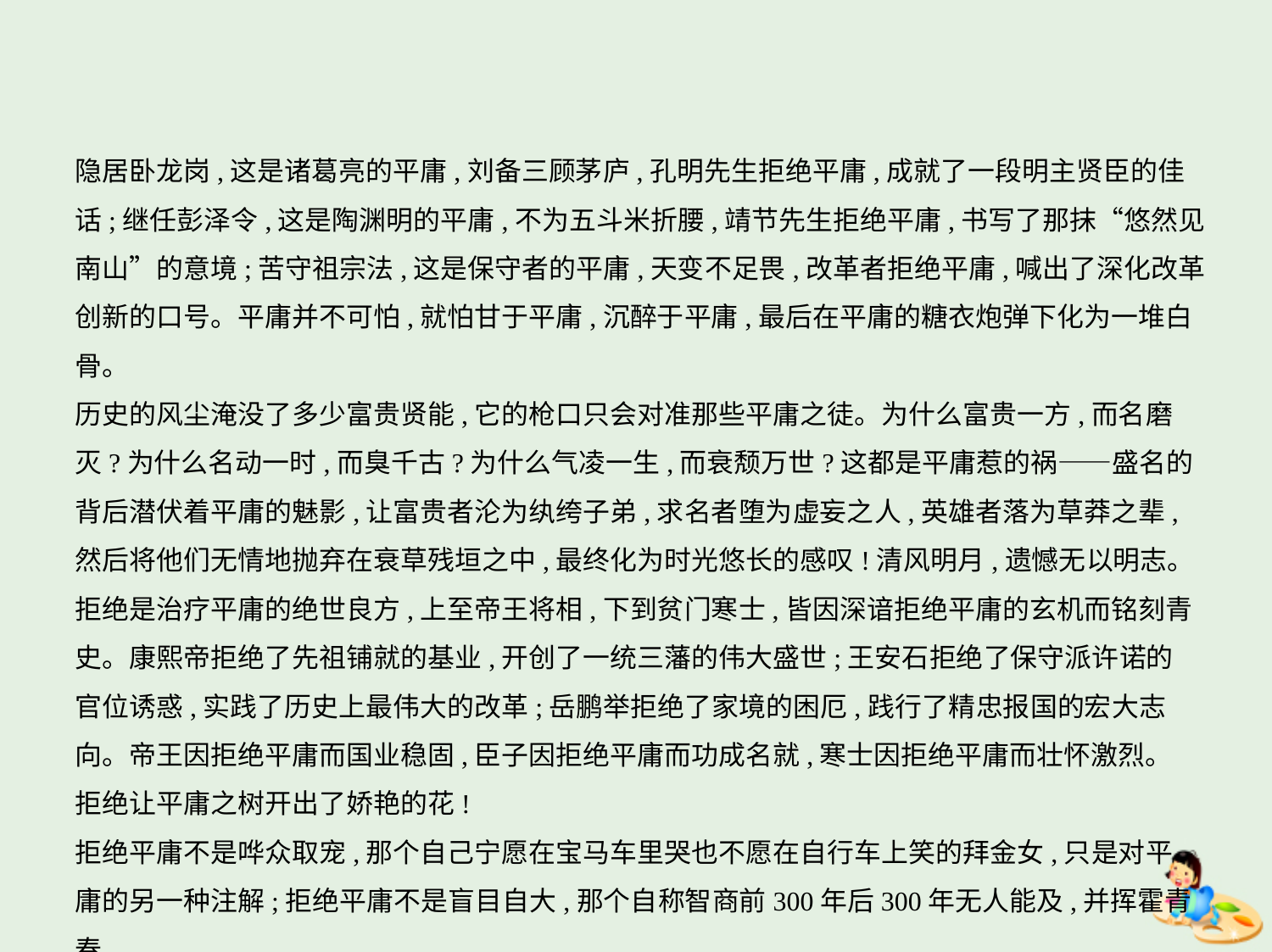

隐居卧龙岗,这是诸葛亮的平庸,刘备三顾茅庐,孔明先生拒绝平庸,成就了一段明主贤臣的佳
话;继任彭泽令,这是陶渊明的平庸,不为五斗米折腰,靖节先生拒绝平庸,书写了那抹“悠然见
南山”的意境;苦守祖宗法,这是保守者的平庸,天变不足畏,改革者拒绝平庸,喊出了深化改革创新的口号。平庸并不可怕,就怕甘于平庸,沉醉于平庸,最后在平庸的糖衣炮弹下化为一堆白骨。
历史的风尘淹没了多少富贵贤能,它的枪口只会对准那些平庸之徒。为什么富贵一方,而名磨
灭?为什么名动一时,而臭千古?为什么气凌一生,而衰颓万世?这都是平庸惹的祸——盛名的
背后潜伏着平庸的魅影,让富贵者沦为纨绔子弟,求名者堕为虚妄之人,英雄者落为草莽之辈,
然后将他们无情地抛弃在衰草残垣之中,最终化为时光悠长的感叹!清风明月,遗憾无以明志。
拒绝是治疗平庸的绝世良方,上至帝王将相,下到贫门寒士,皆因深谙拒绝平庸的玄机而铭刻青
史。康熙帝拒绝了先祖铺就的基业,开创了一统三藩的伟大盛世;王安石拒绝了保守派许诺的
官位诱惑,实践了历史上最伟大的改革;岳鹏举拒绝了家境的困厄,践行了精忠报国的宏大志
向。帝王因拒绝平庸而国业稳固,臣子因拒绝平庸而功成名就,寒士因拒绝平庸而壮怀激烈。
拒绝让平庸之树开出了娇艳的花!
拒绝平庸不是哗众取宠,那个自己宁愿在宝马车里哭也不愿在自行车上笑的拜金女,只是对平
庸的另一种注解;拒绝平庸不是盲目自大,那个自称智商前300年后300年无人能及,并挥霍青春
的狂妄女,注定只是平庸的附属品;拒绝平庸不是轻视生命,那个在校园内飙车的“欺实马”,